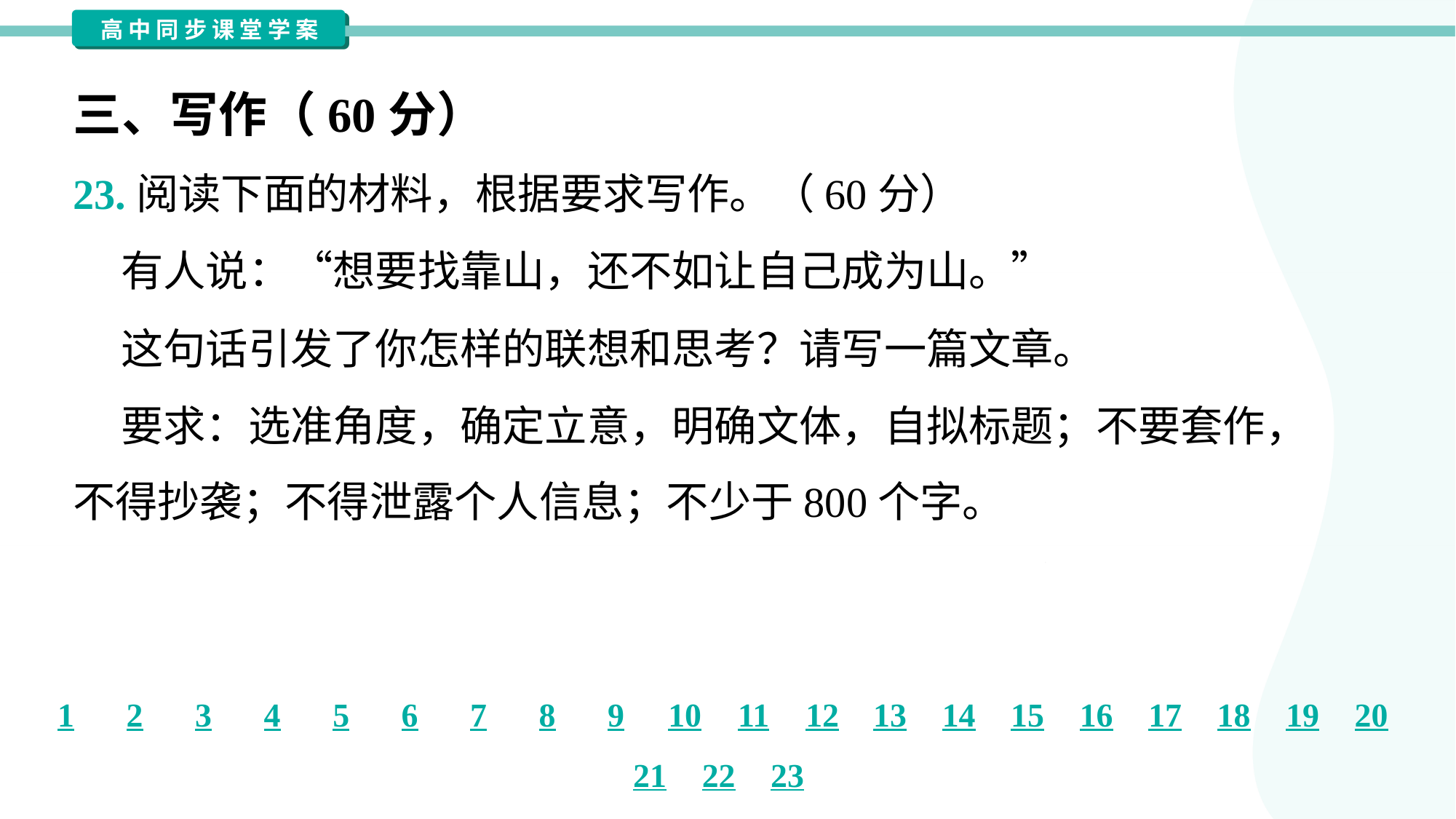

三、写作（60分）
23.阅读下面的材料，根据要求写作。（60分）
    有人说：“想要找靠山，还不如让自己成为山。”
    这句话引发了你怎样的联想和思考？请写一篇文章。
    要求：选准角度，确定立意，明确文体，自拟标题；不要套作，
不得抄袭；不得泄露个人信息；不少于800个字。